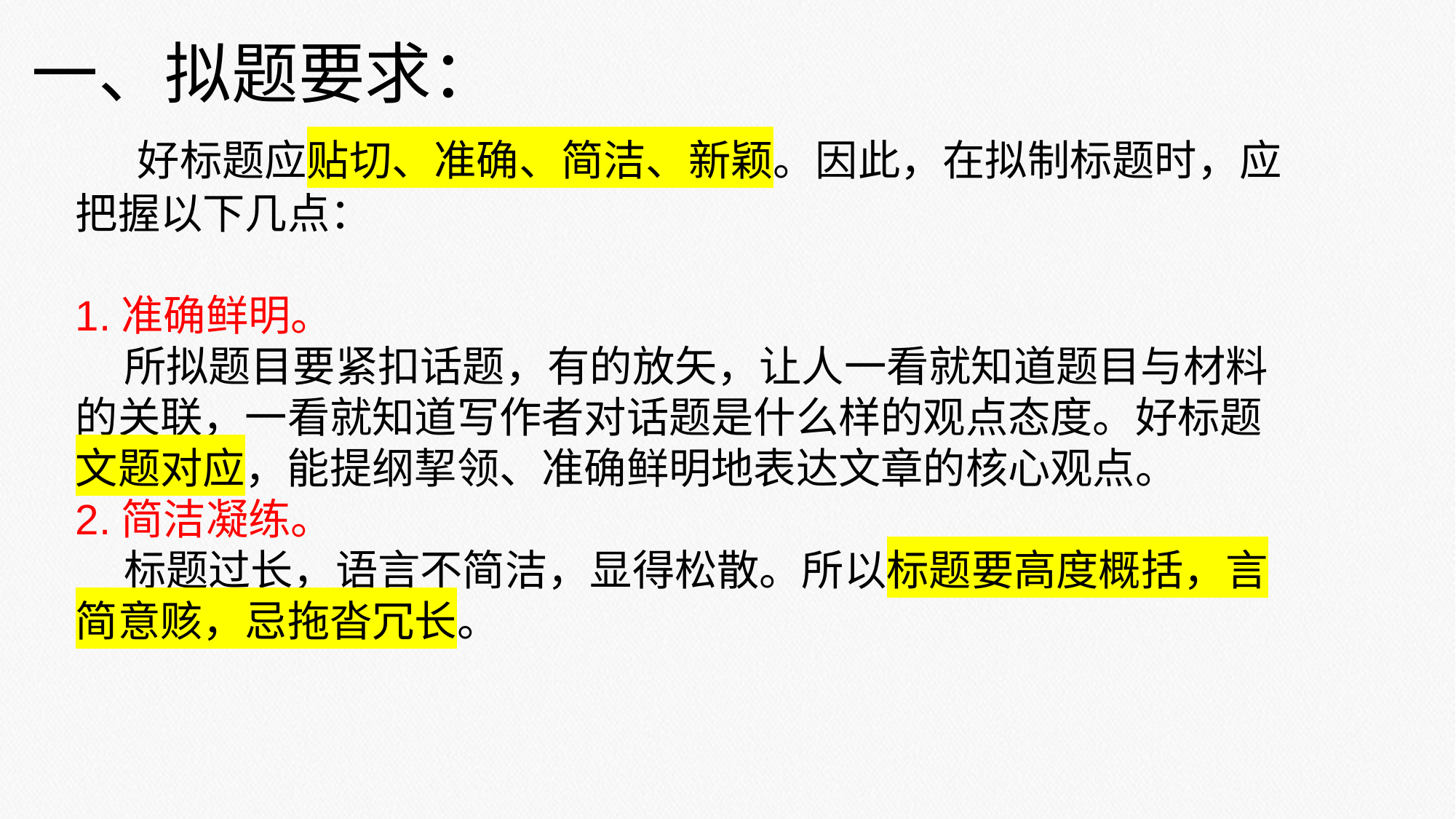

一、拟题要求：
    好标题应贴切、准确、简洁、新颖。因此，在拟制标题时，应把握以下几点：

1.准确鲜明。
    所拟题目要紧扣话题，有的放矢，让人一看就知道题目与材料的关联，一看就知道写作者对话题是什么样的观点态度。好标题文题对应，能提纲挈领、准确鲜明地表达文章的核心观点。
2.简洁凝练。
    标题过长，语言不简洁，显得松散。所以标题要高度概括，言简意赅，忌拖沓冗长。